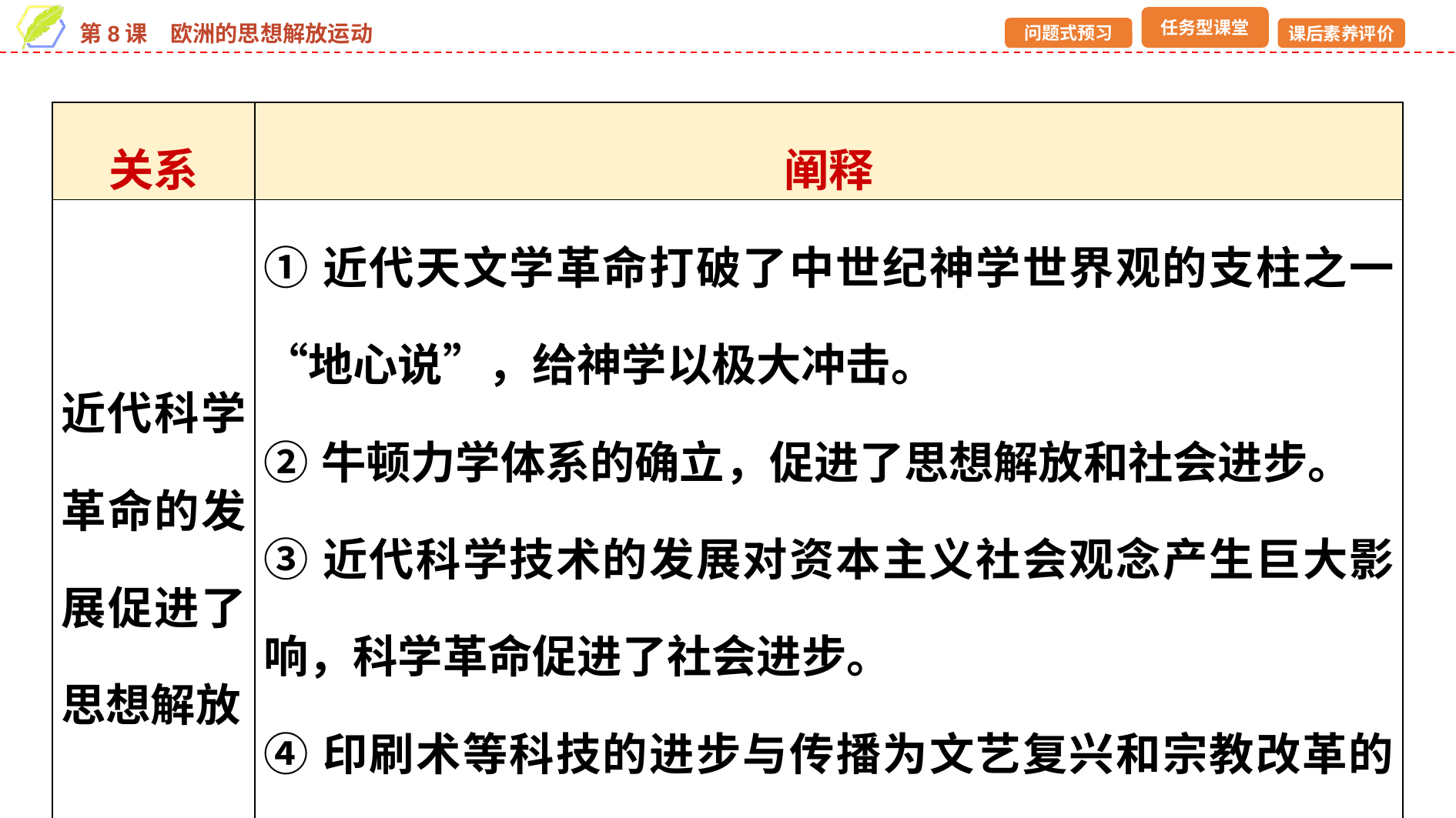

| 关系 | 阐释 |
| --- | --- |
| 近代科学革命的发展促进了思想解放 | ①近代天文学革命打破了中世纪神学世界观的支柱之一“地心说”，给神学以极大冲击。 ②牛顿力学体系的确立，促进了思想解放和社会进步。 ③近代科学技术的发展对资本主义社会观念产生巨大影响，科学革命促进了社会进步。 ④印刷术等科技的进步与传播为文艺复兴和宗教改革的出现准备了条件 |